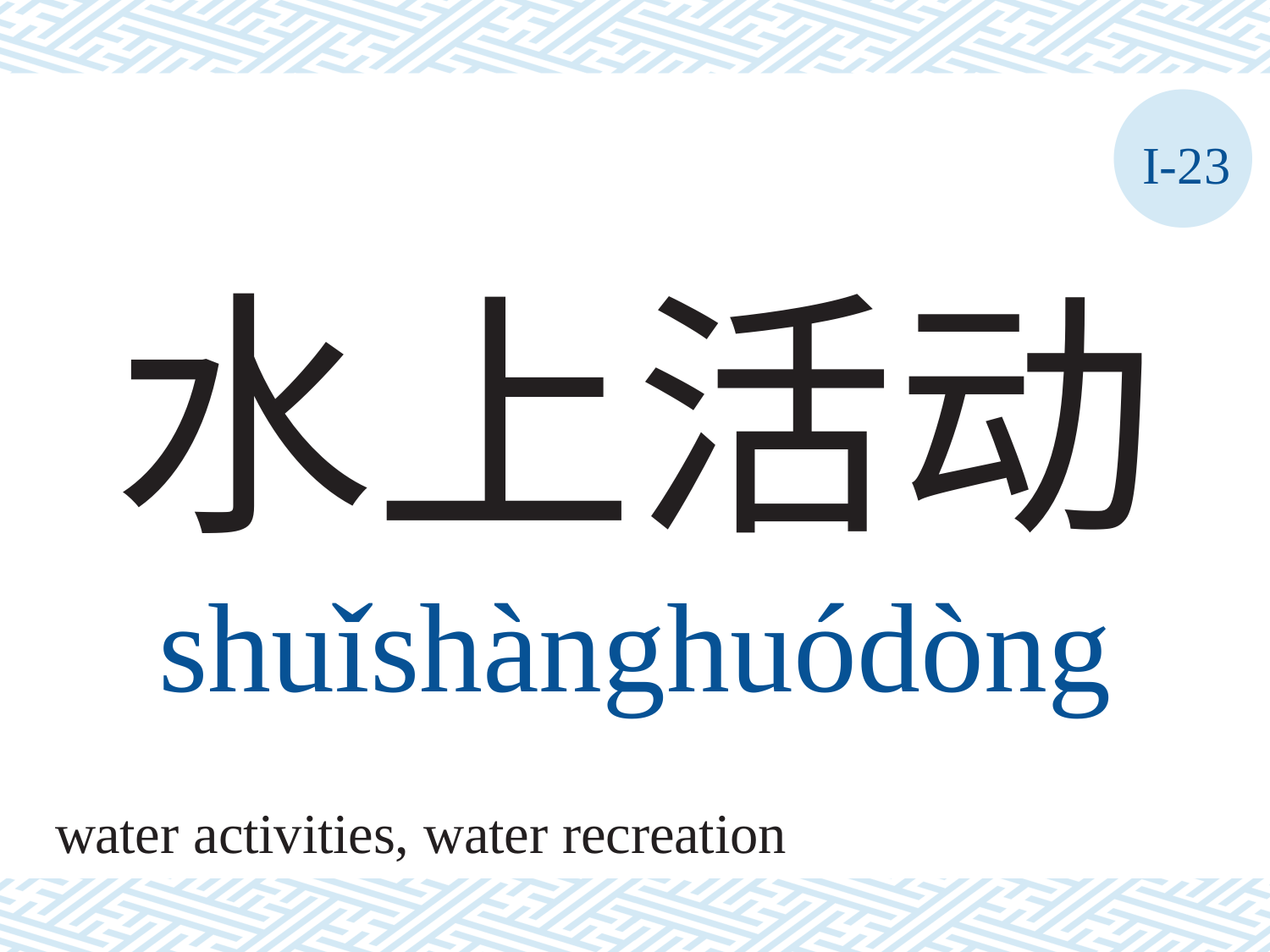

I-23
# 水上活动 shuǐshàng	huódòng
water activities, water recreation